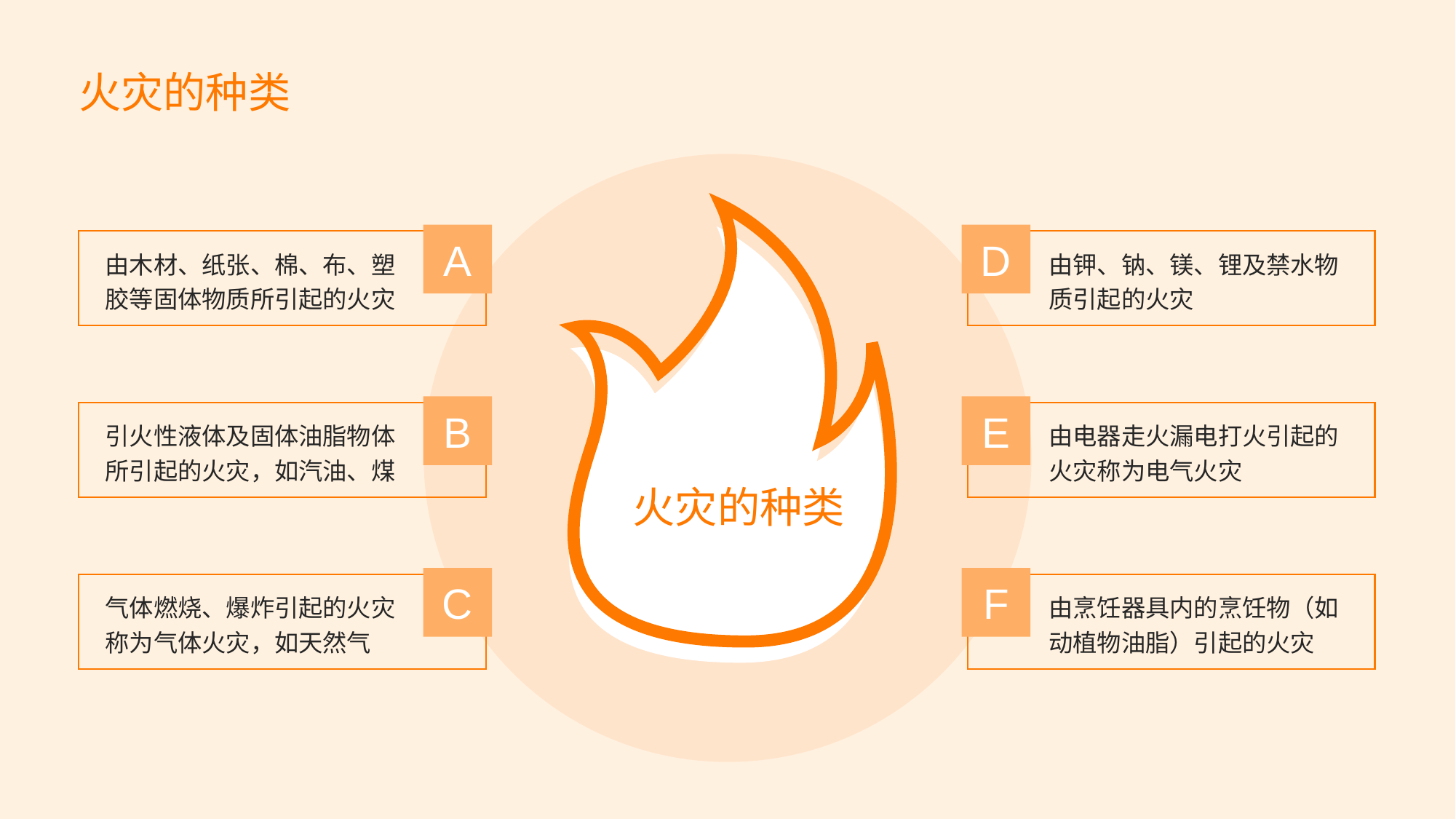

火灾的种类

火灾的种类
A

由木材、纸张、棉、布、塑胶等固体物质所引起的火灾
D

由钾、钠、镁、锂及禁水物质引起的火灾
B

引火性液体及固体油脂物体所引起的火灾，如汽油、煤
E

由电器走火漏电打火引起的火灾称为电气火灾
C

气体燃烧、爆炸引起的火灾称为气体火灾，如天然气
F

由烹饪器具内的烹饪物（如动植物油脂）引起的火灾